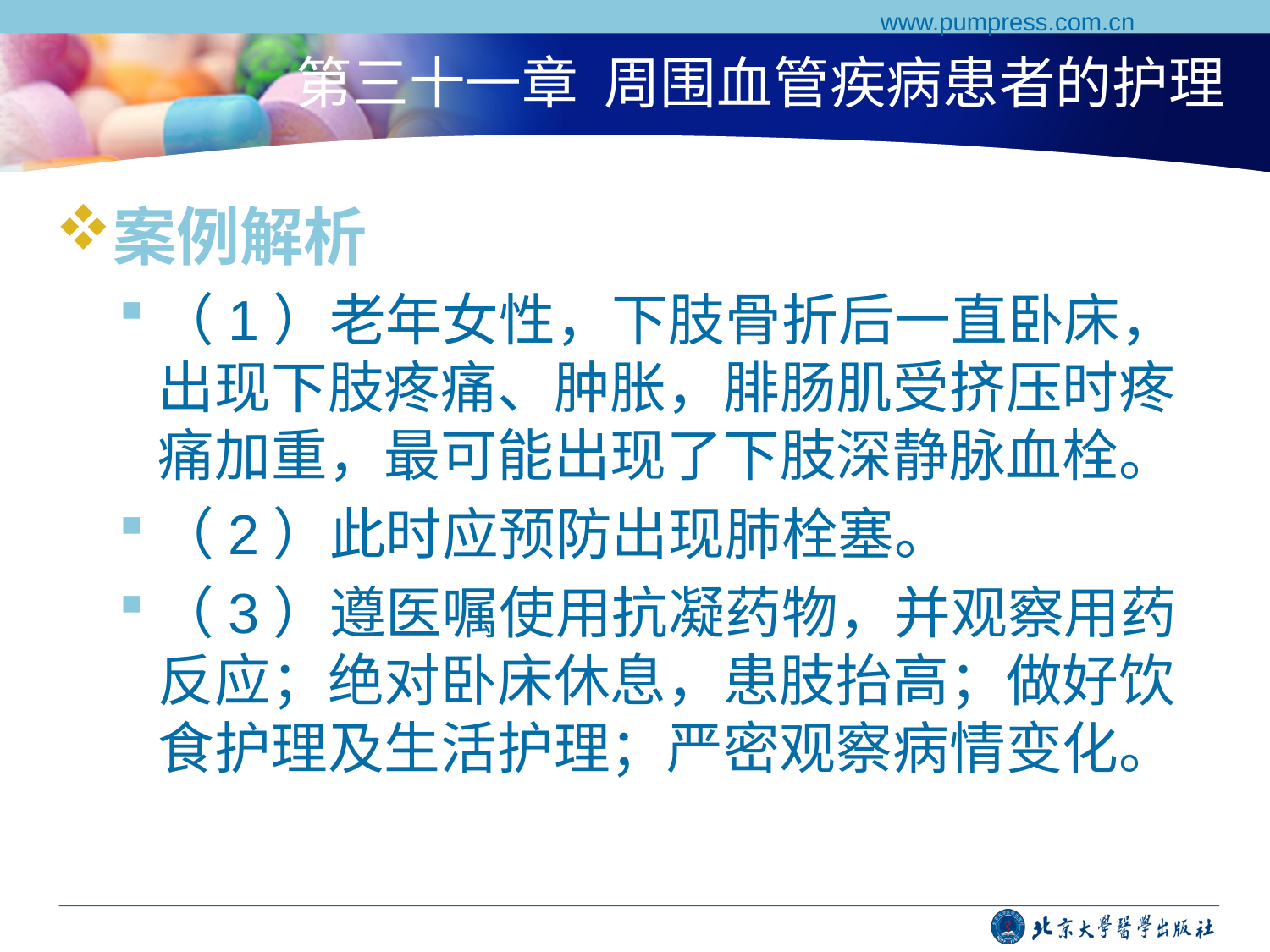

www.pumpress.com.cn
# 第三十一章  周围血管疾病患者的护理
案例解析
（1）老年女性，下肢骨折后一直卧床，出现下肢疼痛、肿胀，腓肠肌受挤压时疼痛加重，最可能出现了下肢深静脉血栓。
（2）此时应预防出现肺栓塞。
（3）遵医嘱使用抗凝药物，并观察用药反应；绝对卧床休息，患肢抬高；做好饮食护理及生活护理；严密观察病情变化。